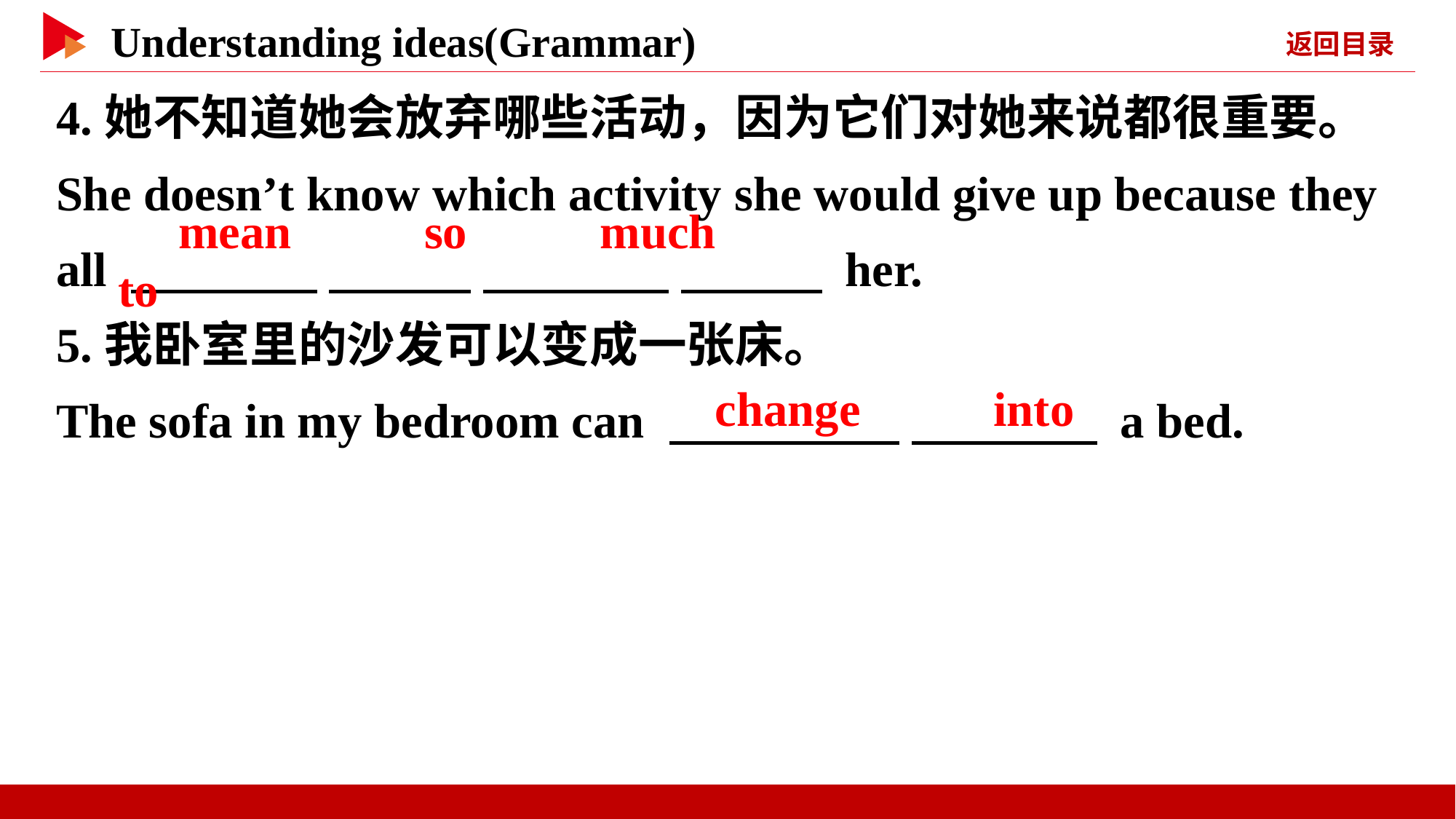

4.她不知道她会放弃哪些活动，因为它们对她来说都很重要。
She doesn’t know which activity she would give up because they all 　        　 　    　 　        　 　    　 her.
5.我卧室里的沙发可以变成一张床。
The sofa in my bedroom can 　            　 　        　 a bed.
　mean　 　so　 　much　 　to
　change　 　into